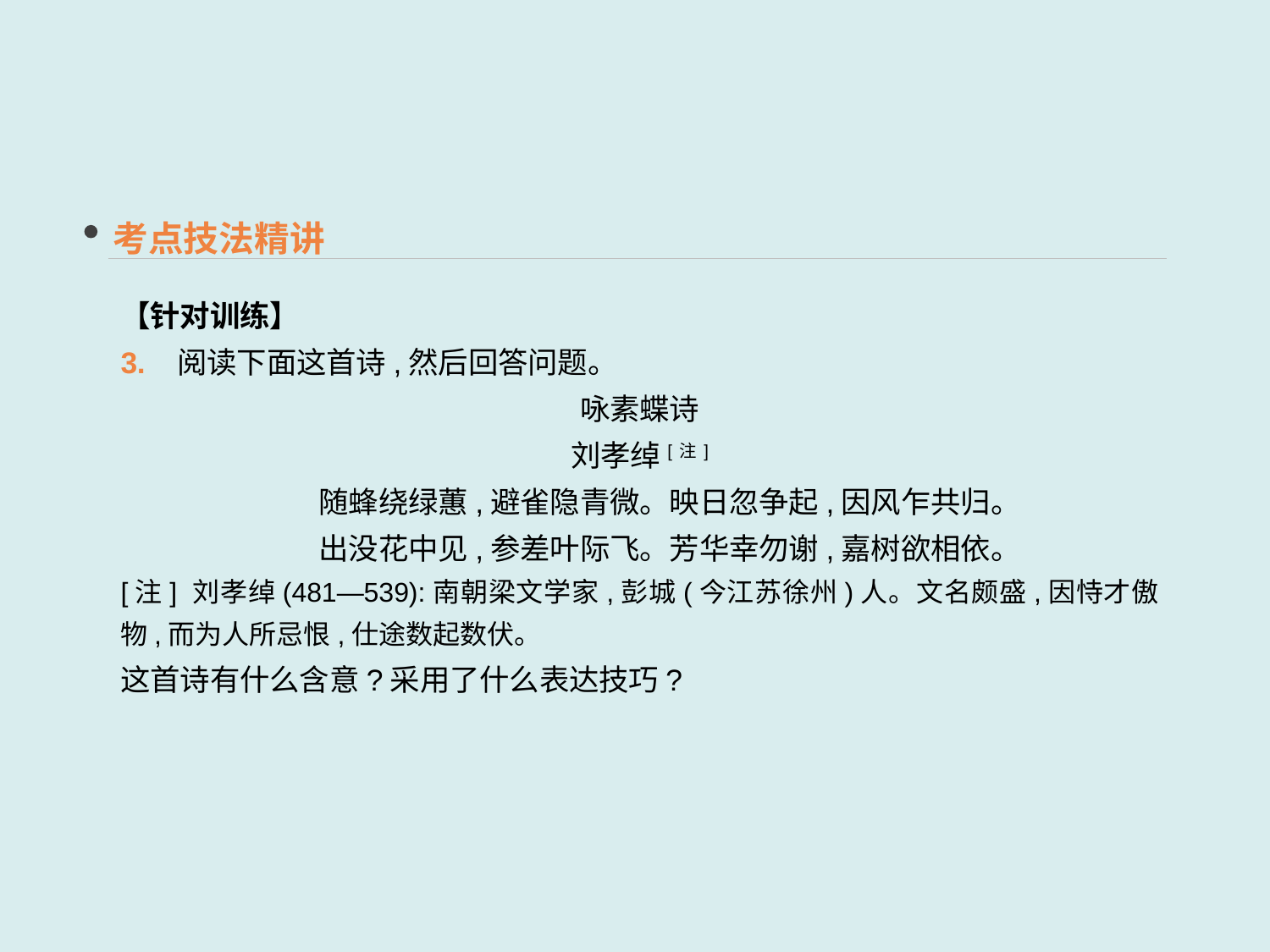

考点技法精讲

【针对训练】
3.   阅读下面这首诗,然后回答问题。
咏素蝶诗
刘孝绰[注]
　　随蜂绕绿蕙,避雀隐青微。映日忽争起,因风乍共归。
　　出没花中见,参差叶际飞。芳华幸勿谢,嘉树欲相依。
[注] 刘孝绰(481—539):南朝梁文学家,彭城(今江苏徐州)人。文名颇盛,因恃才傲物,而为人所忌恨,仕途数起数伏。
这首诗有什么含意?采用了什么表达技巧?